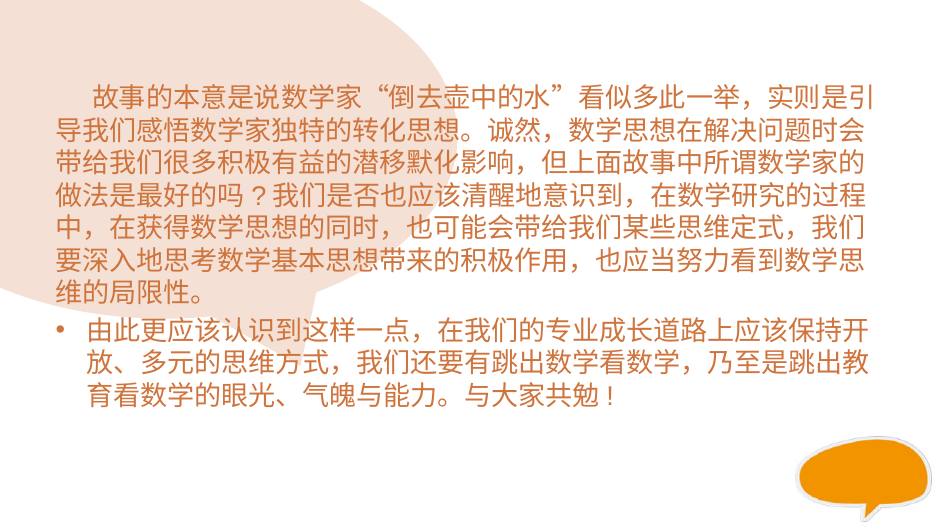

#

     故事的本意是说数学家“倒去壶中的水”看似多此一举，实则是引导我们感悟数学家独特的转化思想。诚然，数学思想在解决问题时会带给我们很多积极有益的潜移默化影响，但上面故事中所谓数学家的做法是最好的吗?我们是否也应该清醒地意识到，在数学研究的过程中，在获得数学思想的同时，也可能会带给我们某些思维定式，我们要深入地思考数学基本思想带来的积极作用，也应当努力看到数学思维的局限性。
由此更应该认识到这样一点，在我们的专业成长道路上应该保持开放、多元的思维方式，我们还要有跳出数学看数学，乃至是跳出教育看数学的眼光、气魄与能力。与大家共勉!